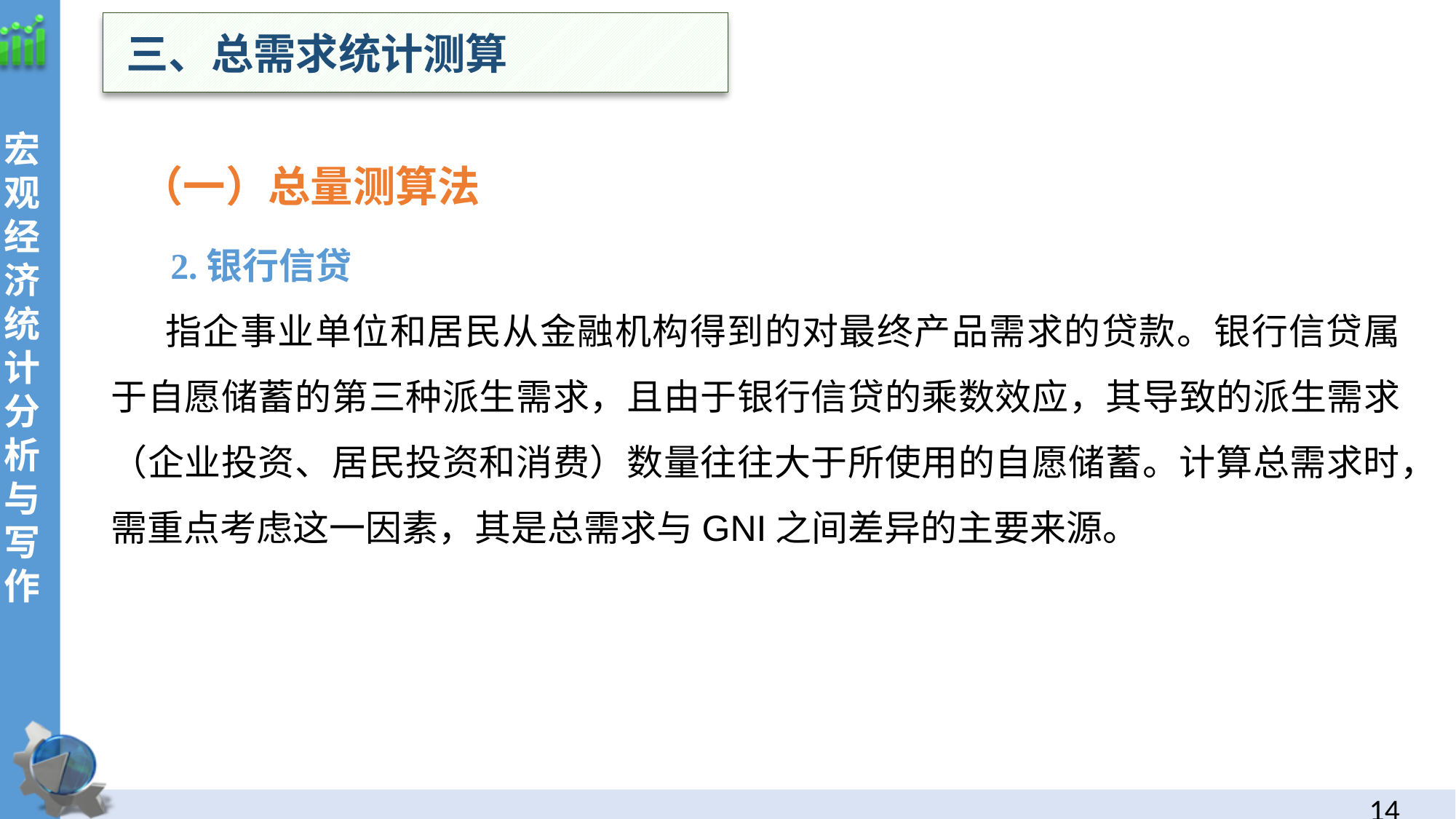

三、总需求统计测算
（一）总量测算法
   2.银行信贷
指企事业单位和居民从金融机构得到的对最终产品需求的贷款。银行信贷属于自愿储蓄的第三种派生需求，且由于银行信贷的乘数效应，其导致的派生需求（企业投资、居民投资和消费）数量往往大于所使用的自愿储蓄。计算总需求时，需重点考虑这一因素，其是总需求与GNI之间差异的主要来源。

14